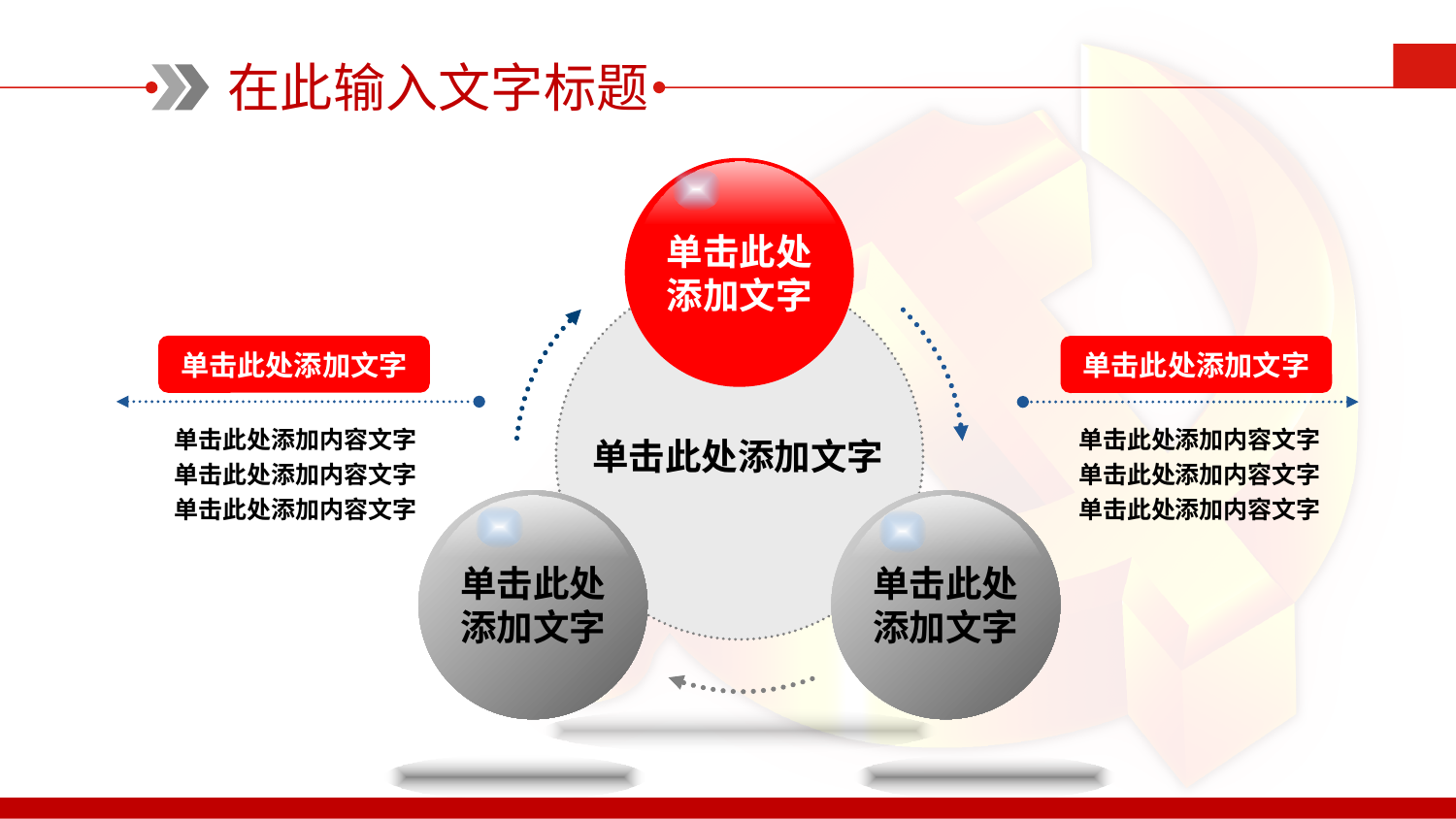

在此输入文字标题

单击此处
添加文字

单击此处添加文字
单击此处添加文字

单击此处添加内容文字
单击此处添加内容文字
单击此处添加内容文字
单击此处添加内容文字
单击此处添加内容文字
单击此处添加内容文字
单击此处添加文字
单击此处
添加文字

单击此处
添加文字